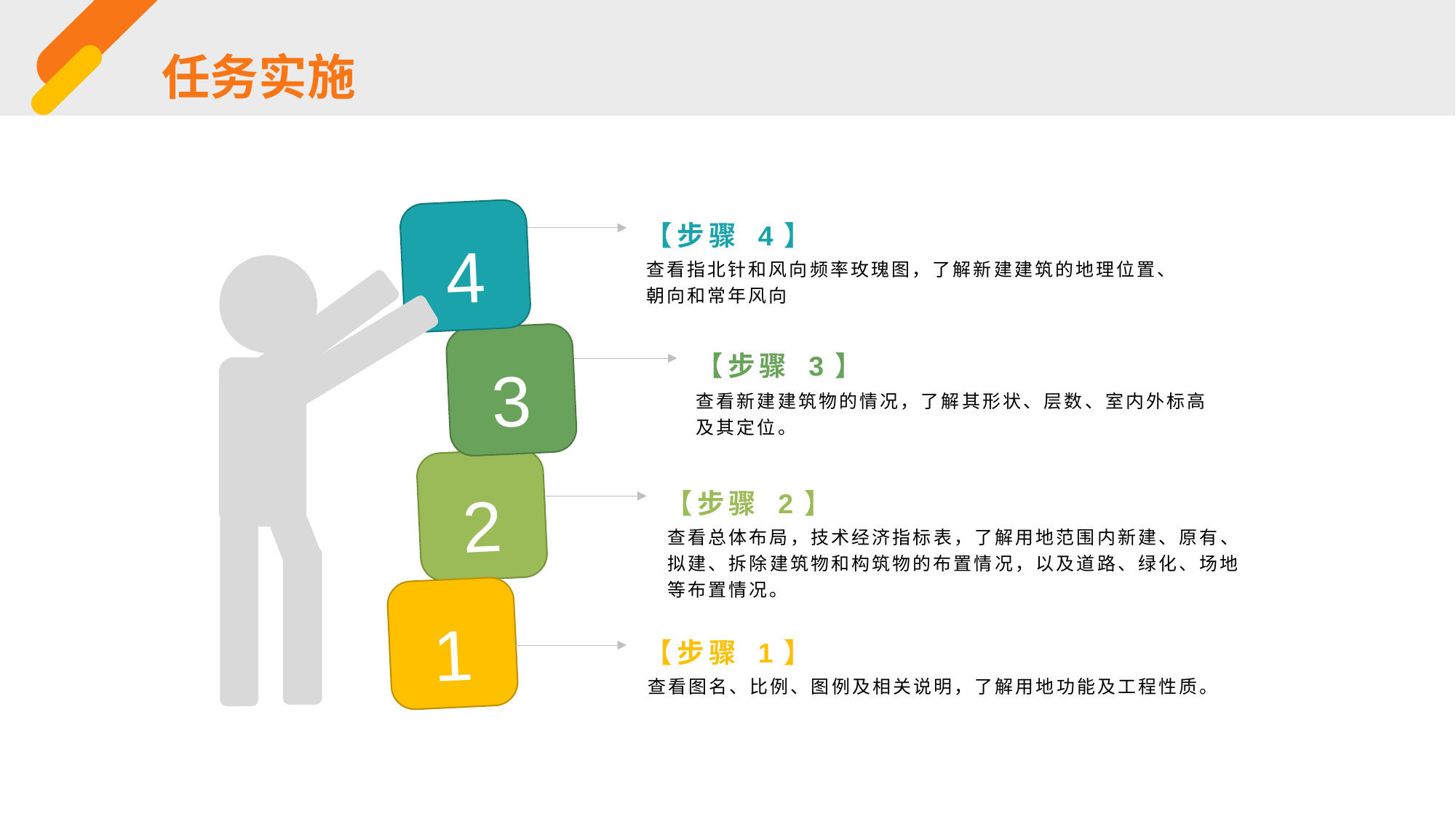

任务实施
4
【步骤 4】

查看指北针和风向频率玫瑰图，了解新建建筑的地理位置、朝向和常年风向

3
【步骤 3】

查看新建建筑物的情况，了解其形状、层数、室内外标高及其定位。
2
【步骤 2】

查看总体布局，技术经济指标表，了解用地范围内新建、原有、拟建、拆除建筑物和构筑物的布置情况，以及道路、绿化、场地等布置情况。

1
【步骤 1】
查看图名、比例、图例及相关说明，了解用地功能及工程性质。